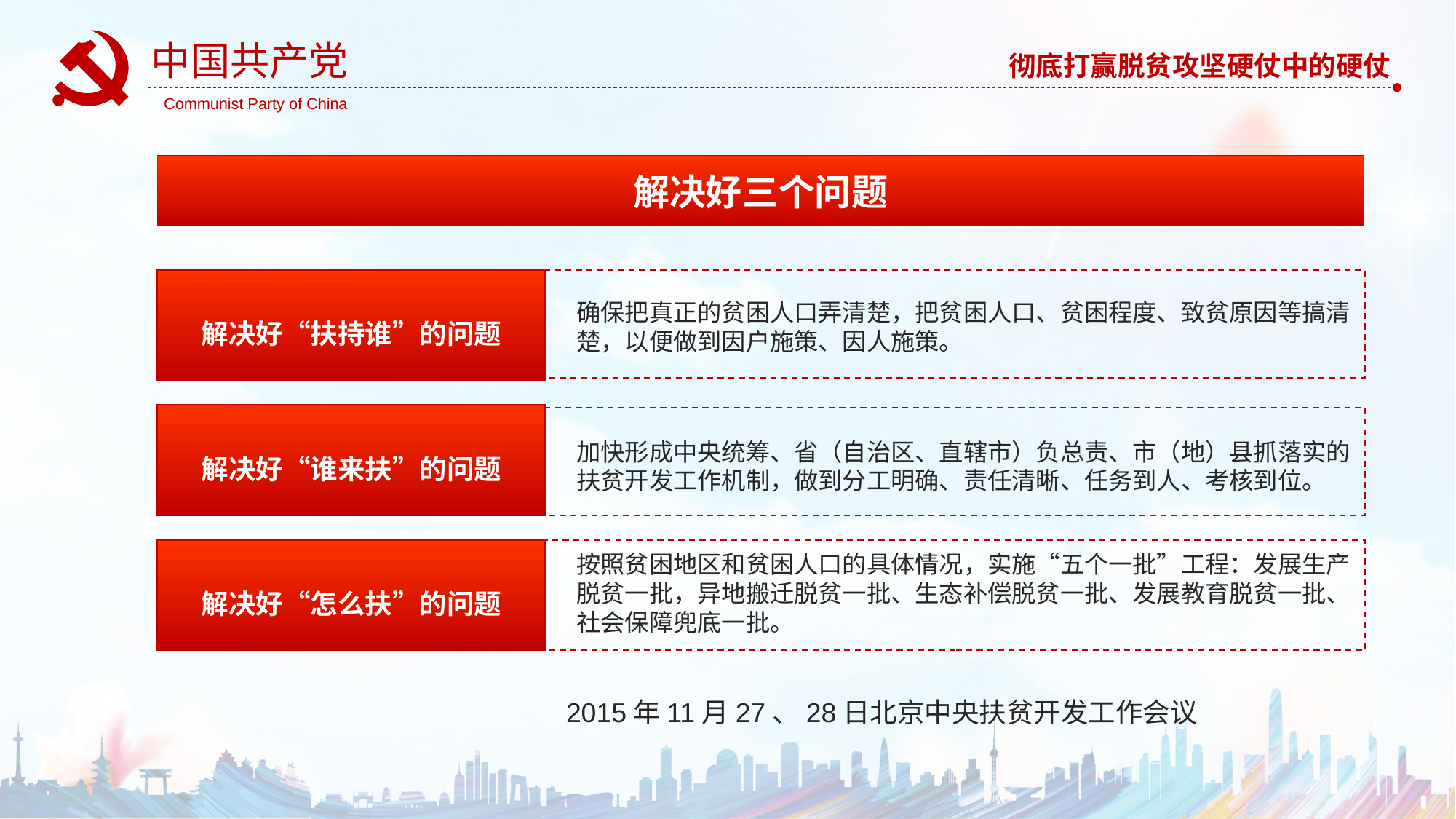

解决好三个问题
确保把真正的贫困人口弄清楚，把贫困人口、贫困程度、致贫原因等搞清楚，以便做到因户施策、因人施策。
解决好“扶持谁”的问题

解决好“谁来扶”的问题

加快形成中央统筹、省（自治区、直辖市）负总责、市（地）县抓落实的扶贫开发工作机制，做到分工明确、责任清晰、任务到人、考核到位。
解决好“怎么扶”的问题

按照贫困地区和贫困人口的具体情况，实施“五个一批”工程：发展生产脱贫一批，异地搬迁脱贫一批、生态补偿脱贫一批、发展教育脱贫一批、社会保障兜底一批。
2015年11月27、28日北京中央扶贫开发工作会议